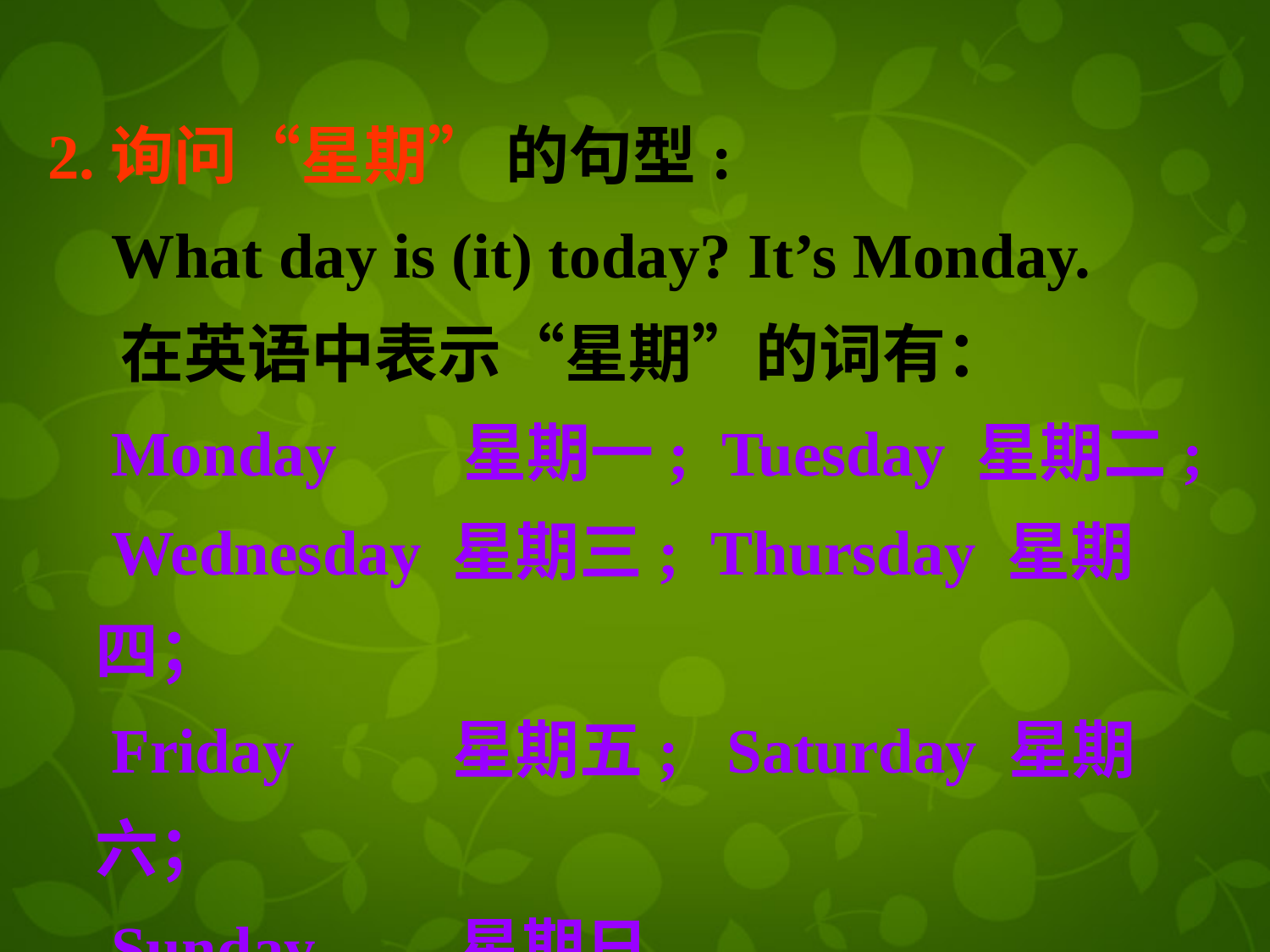

2.询问“星期” 的句型:
    What day is (it) today? It’s Monday.
    在英语中表示“星期”的词有：
    Monday       星期一;  Tuesday 星期二;
    Wednesday 星期三;  Thursday 星期四；
    Friday         星期五;   Saturday 星期六；
    Sunday        星期日